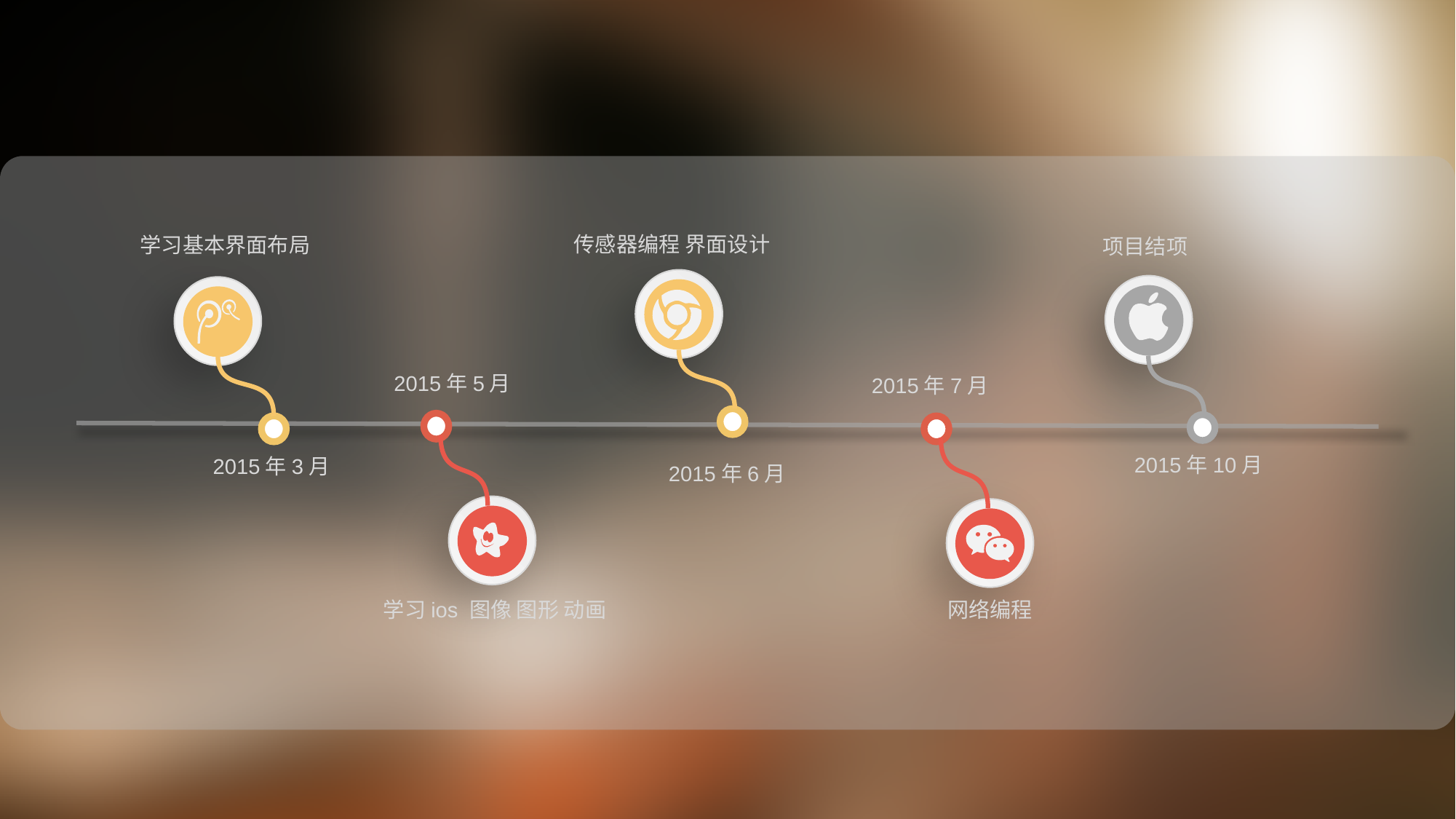

传感器编程 界面设计
学习基本界面布局
项目结项

2015年5月
2015年7月

2015年10月
2015年3月
2015年6月
网络编程
学习ios 图像 图形 动画